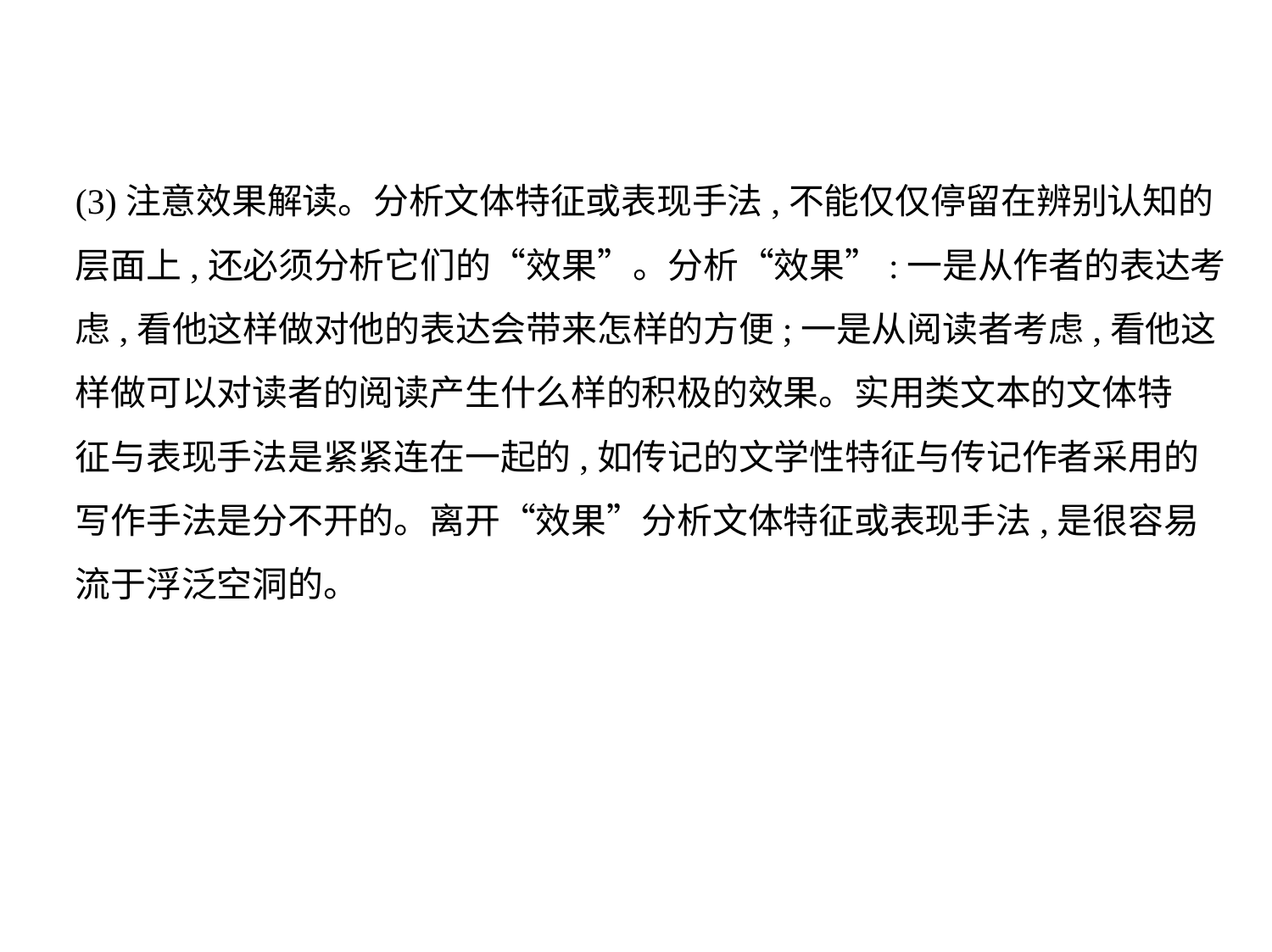

(3)注意效果解读。分析文体特征或表现手法,不能仅仅停留在辨别认知的
层面上,还必须分析它们的“效果”。分析“效果”:一是从作者的表达考
虑,看他这样做对他的表达会带来怎样的方便;一是从阅读者考虑,看他这
样做可以对读者的阅读产生什么样的积极的效果。实用类文本的文体特
征与表现手法是紧紧连在一起的,如传记的文学性特征与传记作者采用的
写作手法是分不开的。离开“效果”分析文体特征或表现手法,是很容易
流于浮泛空洞的。